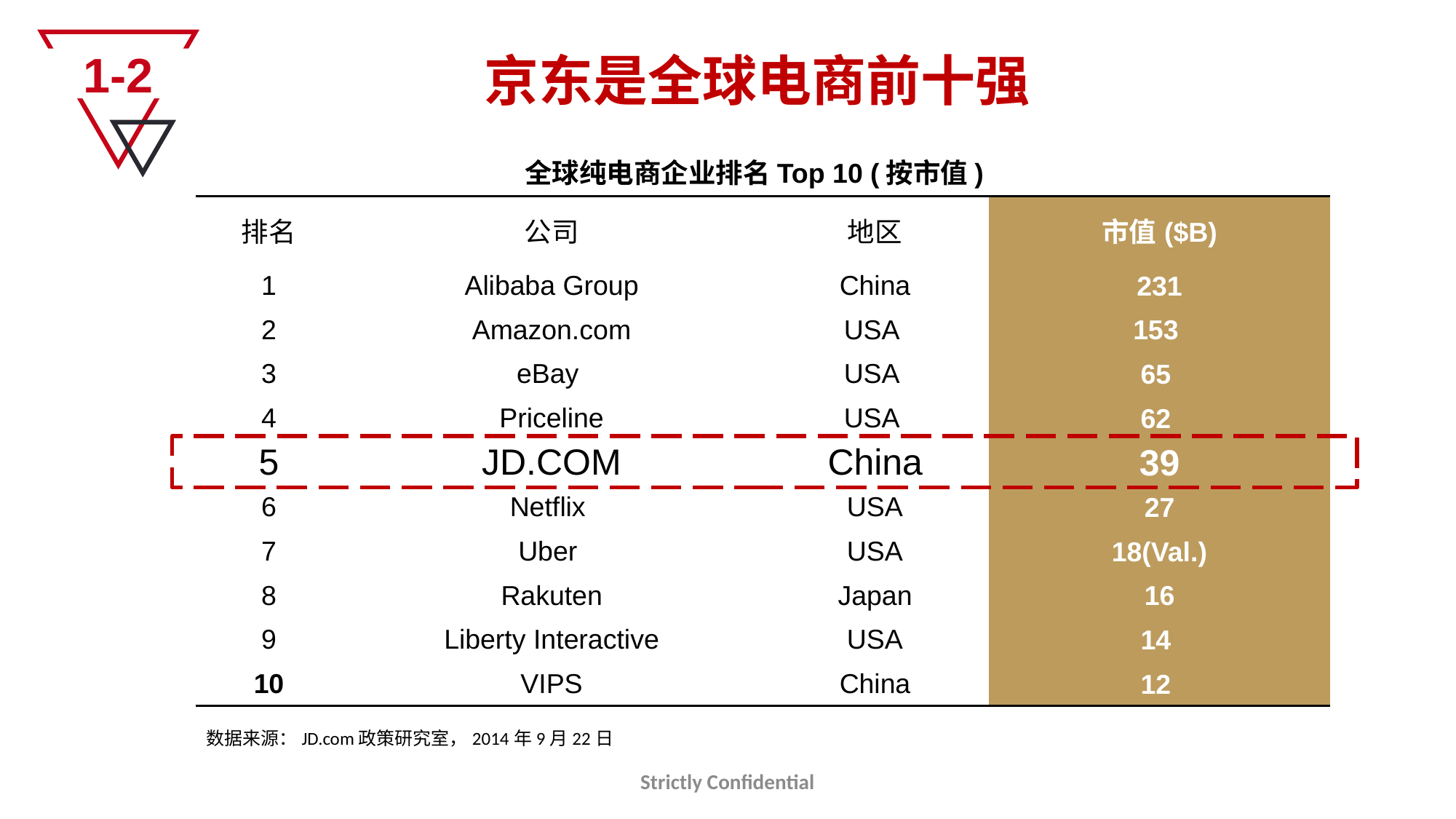

京东是全球电商前十强
1-2

全球纯电商企业排名Top 10 (按市值)
| 排名 | 公司 | 地区 | 市值($B) |
| --- | --- | --- | --- |
| 1 | Alibaba Group | China | 231 |
| 2 | Amazon.com | USA | 153 |
| 3 | eBay | USA | 65 |
| 4 | Priceline | USA | 62 |
| 5 | JD.COM | China | 39 |
| 6 | Netflix | USA | 27 |
| 7 | Uber | USA | 18(Val.) |
| 8 | Rakuten | Japan | 16 |
| 9 | Liberty Interactive | USA | 14 |
| 10 | VIPS | China | 12 |

数据来源：JD.com政策研究室，2014年9月22日
Strictly Confidential